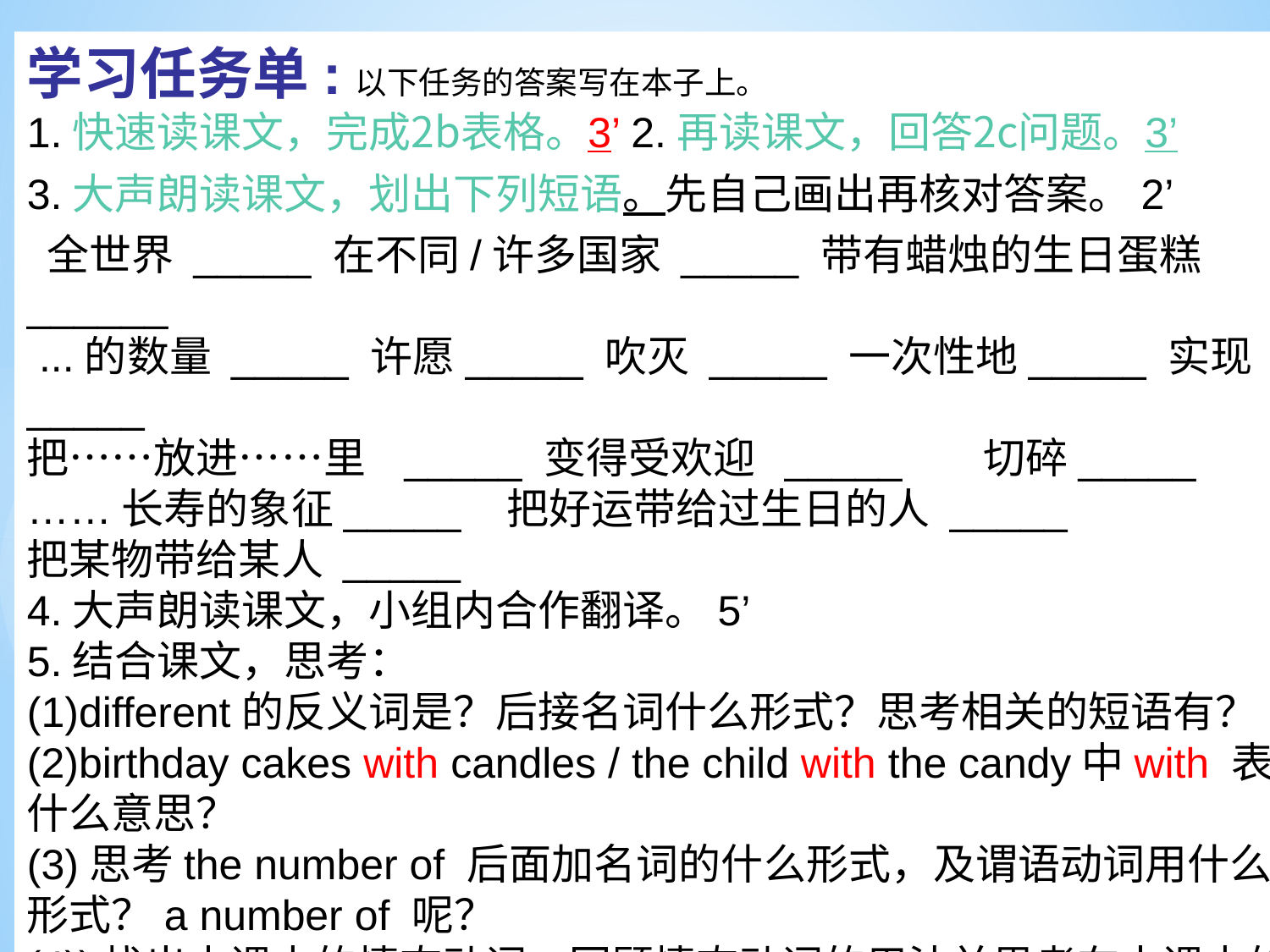

学习任务单:以下任务的答案写在本子上。
1.快速读课文，完成2b表格。3’ 2.再读课文，回答2c问题。3’
3.大声朗读课文，划出下列短语。先自己画出再核对答案。2’
 全世界 _____ 在不同/许多国家 _____ 带有蜡烛的生日蛋糕 ______
 ...的数量 _____ 许愿_____ 吹灭 _____ 一次性地_____ 实现_____
把……放进……里   _____ 变得受欢迎  _____      切碎_____        ……长寿的象征_____   把好运带给过生日的人 _____
把某物带给某人 _____
4.大声朗读课文，小组内合作翻译。5’
5.结合课文，思考：
(1)different的反义词是？后接名词什么形式？思考相关的短语有？
(2)birthday cakes with candles / the child with the candy中with 表什么意思？
(3)思考the number of 后面加名词的什么形式，及谓语动词用什么形式？a number of 呢？
(4))找出本课中的情态动词，回顾情态动词的用法并思考在本课中的用法。
(5)get 在本课中什么意思？后接什么词？还有什么意思？